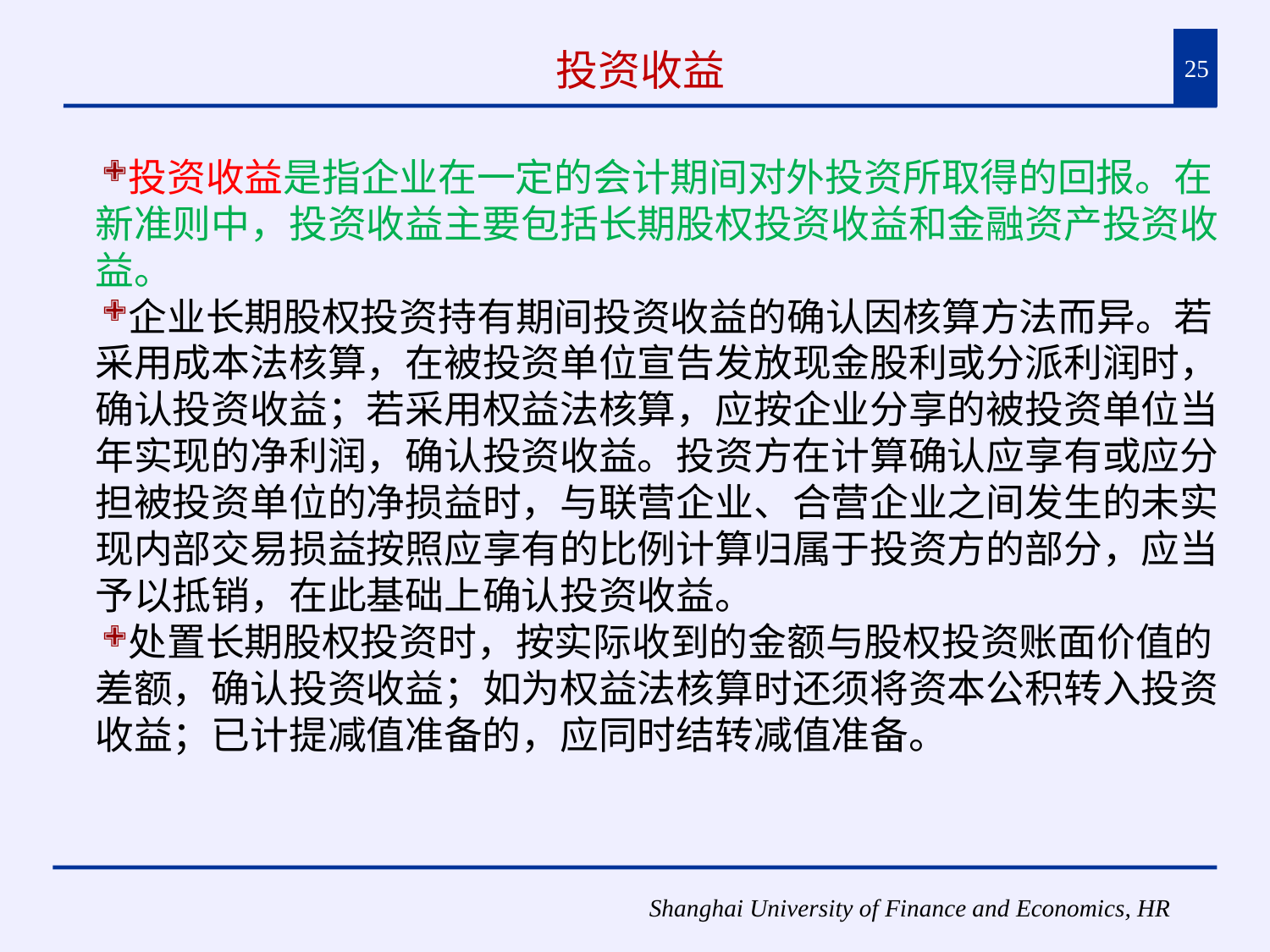

# 投资收益
25
投资收益是指企业在一定的会计期间对外投资所取得的回报。在新准则中，投资收益主要包括长期股权投资收益和金融资产投资收益。
企业长期股权投资持有期间投资收益的确认因核算方法而异。若采用成本法核算，在被投资单位宣告发放现金股利或分派利润时，确认投资收益；若采用权益法核算，应按企业分享的被投资单位当年实现的净利润，确认投资收益。投资方在计算确认应享有或应分担被投资单位的净损益时，与联营企业、合营企业之间发生的未实现内部交易损益按照应享有的比例计算归属于投资方的部分，应当予以抵销，在此基础上确认投资收益。
处置长期股权投资时，按实际收到的金额与股权投资账面价值的差额，确认投资收益；如为权益法核算时还须将资本公积转入投资收益；已计提减值准备的，应同时结转减值准备。